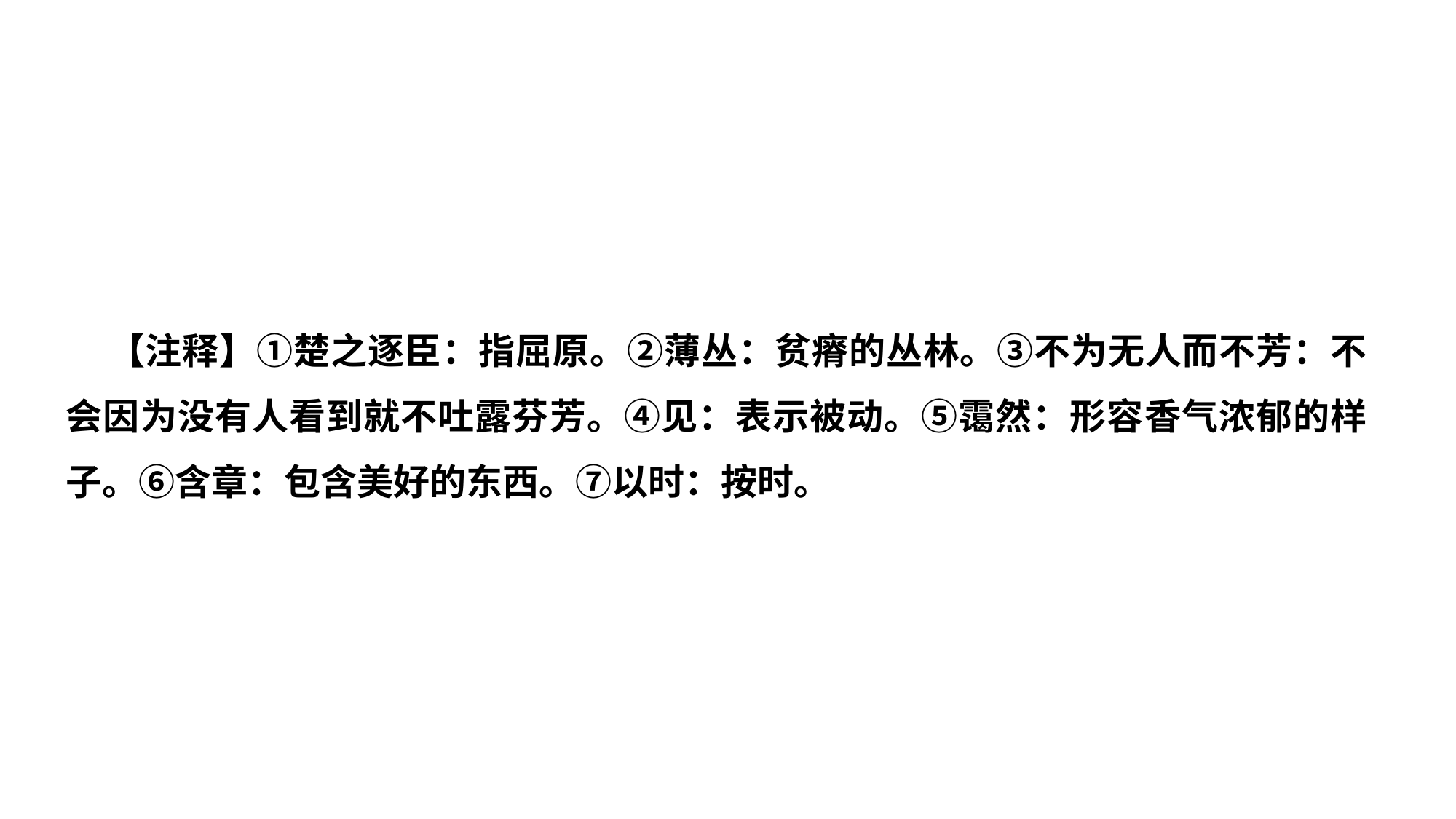

【注释】①楚之逐臣：指屈原。②薄丛：贫瘠的丛林。③不为无人而不芳：不会因为没有人看到就不吐露芬芳。④见：表示被动。⑤霭然：形容香气浓郁的样子。⑥含章：包含美好的东西。⑦以时：按时。